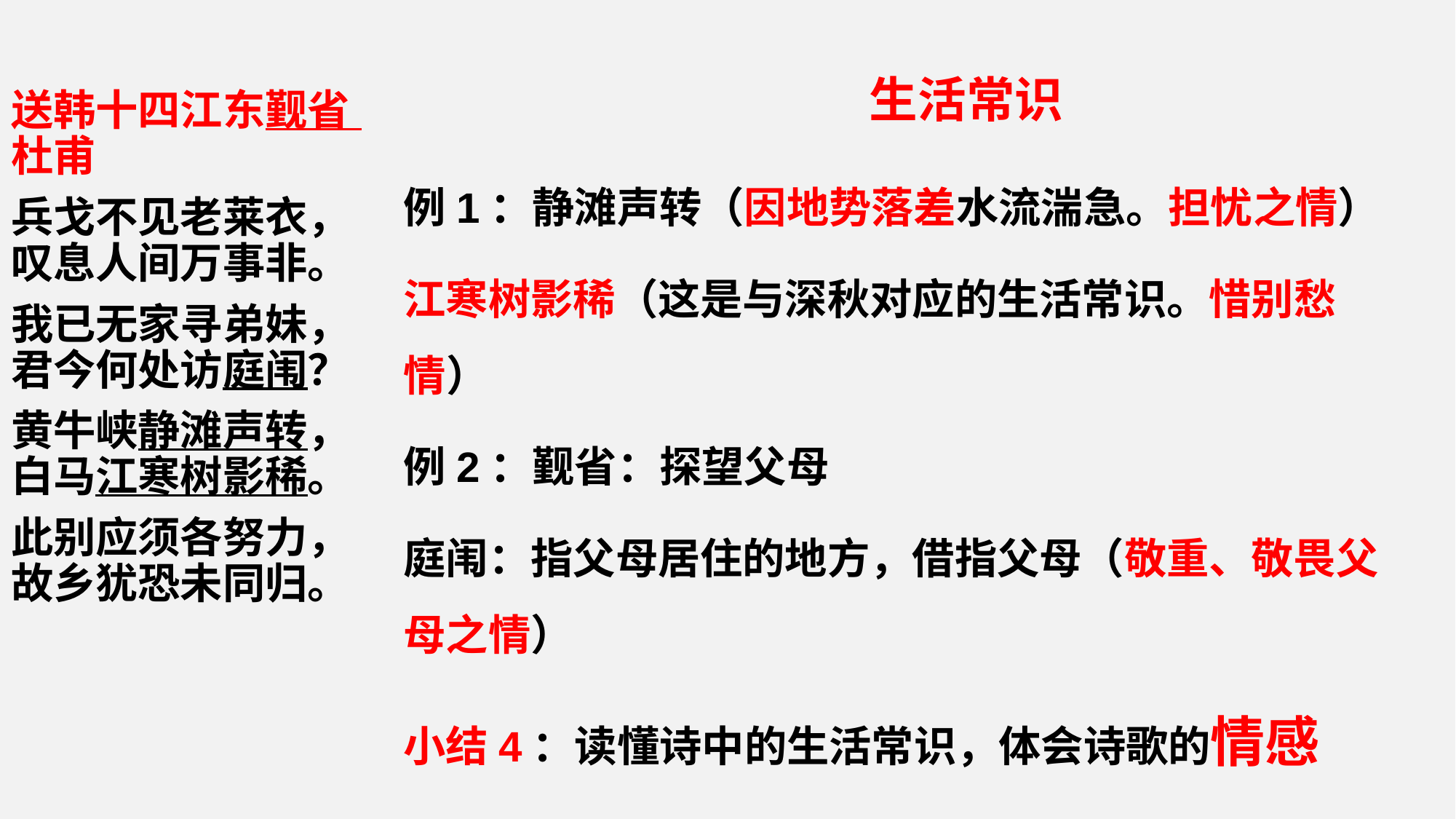

生活常识
送韩十四江东觐省   杜甫
兵戈不见老莱衣，叹息人间万事非。
我已无家寻弟妹，君今何处访庭闱？
黄牛峡静滩声转，白马江寒树影稀。
此别应须各努力，故乡犹恐未同归。

例1：静滩声转（因地势落差水流湍急。担忧之情）
江寒树影稀（这是与深秋对应的生活常识。惜别愁情）
例2：觐省：探望父母
庭闱：指父母居住的地方，借指父母（敬重、敬畏父母之情）
小结4：读懂诗中的生活常识，体会诗歌的情感